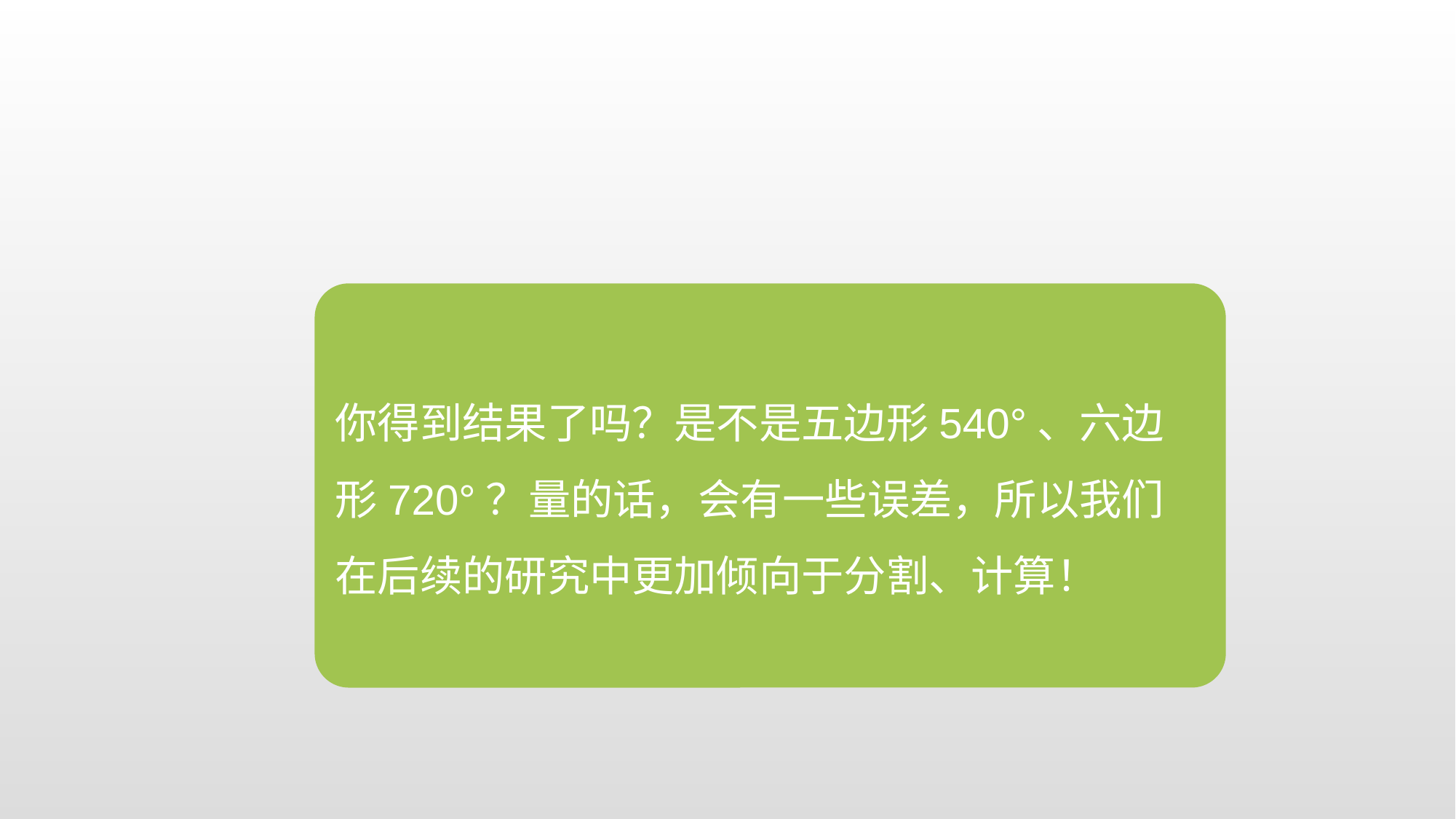

你得到结果了吗？是不是五边形540°、六边形720°？量的话，会有一些误差，所以我们在后续的研究中更加倾向于分割、计算！